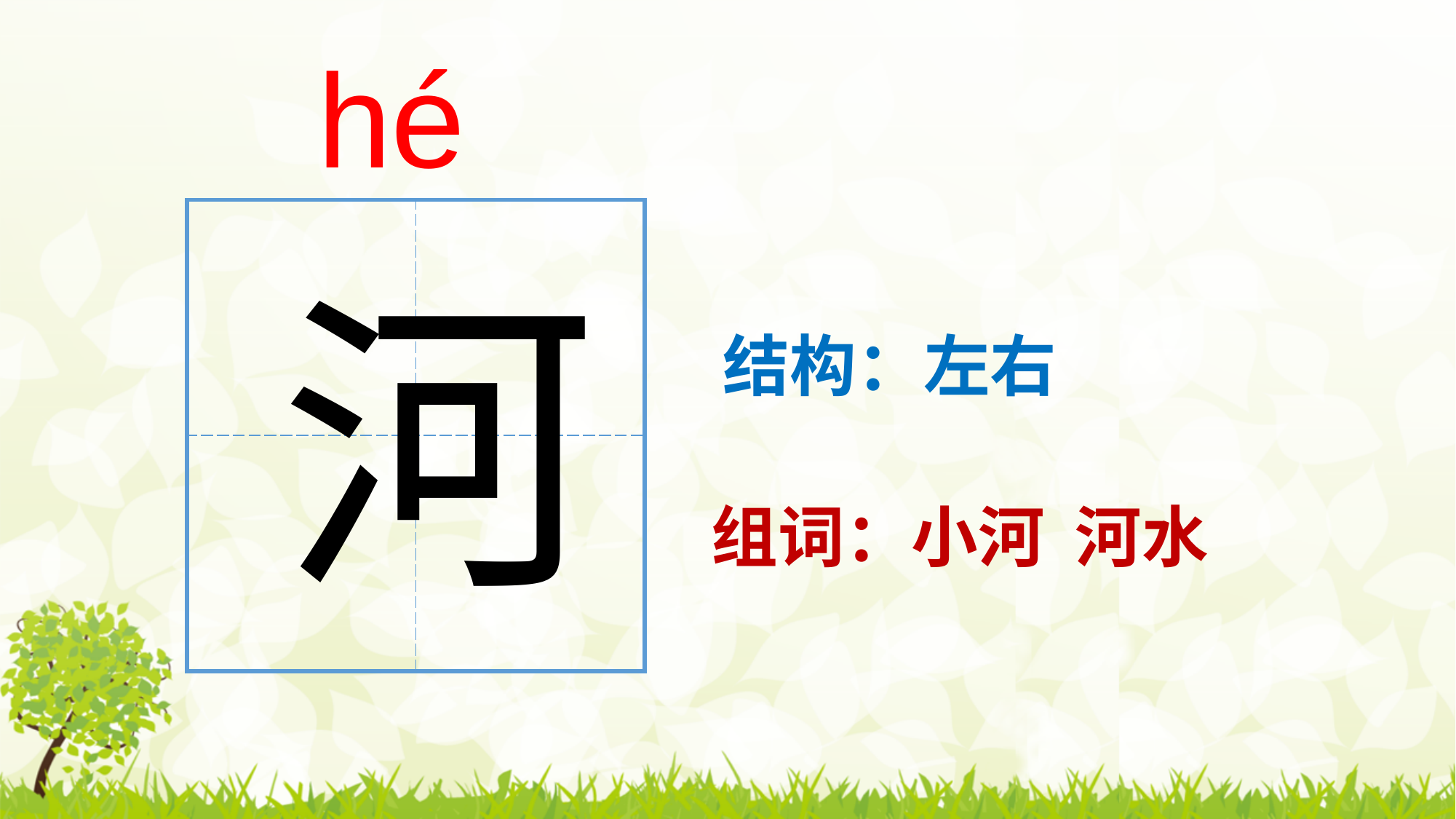

hé

|  |  |
| --- | --- |
|  |  |
河
结构：左右

组词：小河  河水